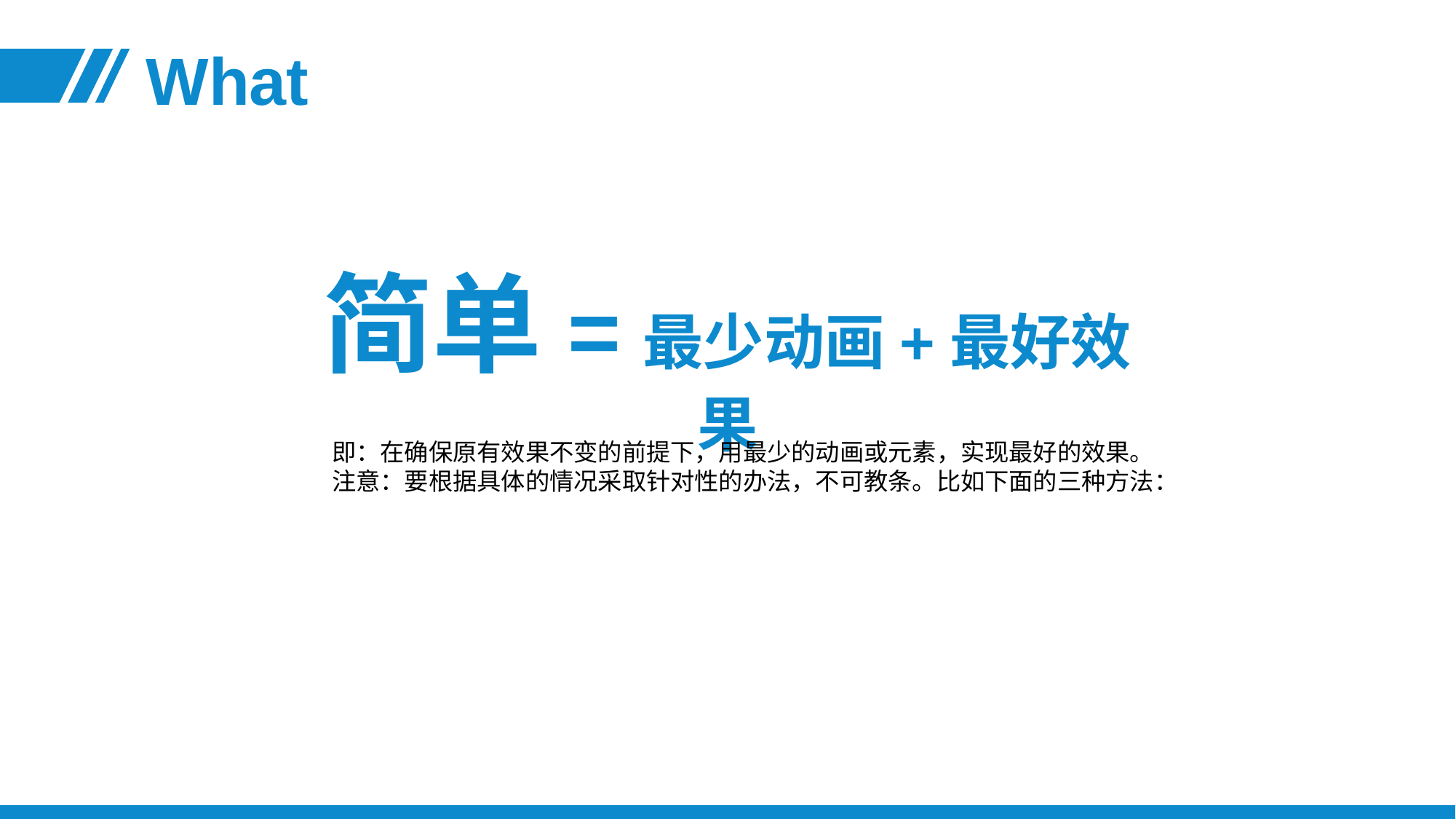

What
简单=最少动画+最好效果
即：在确保原有效果不变的前提下，用最少的动画或元素，实现最好的效果。
注意：要根据具体的情况采取针对性的办法，不可教条。比如下面的三种方法：